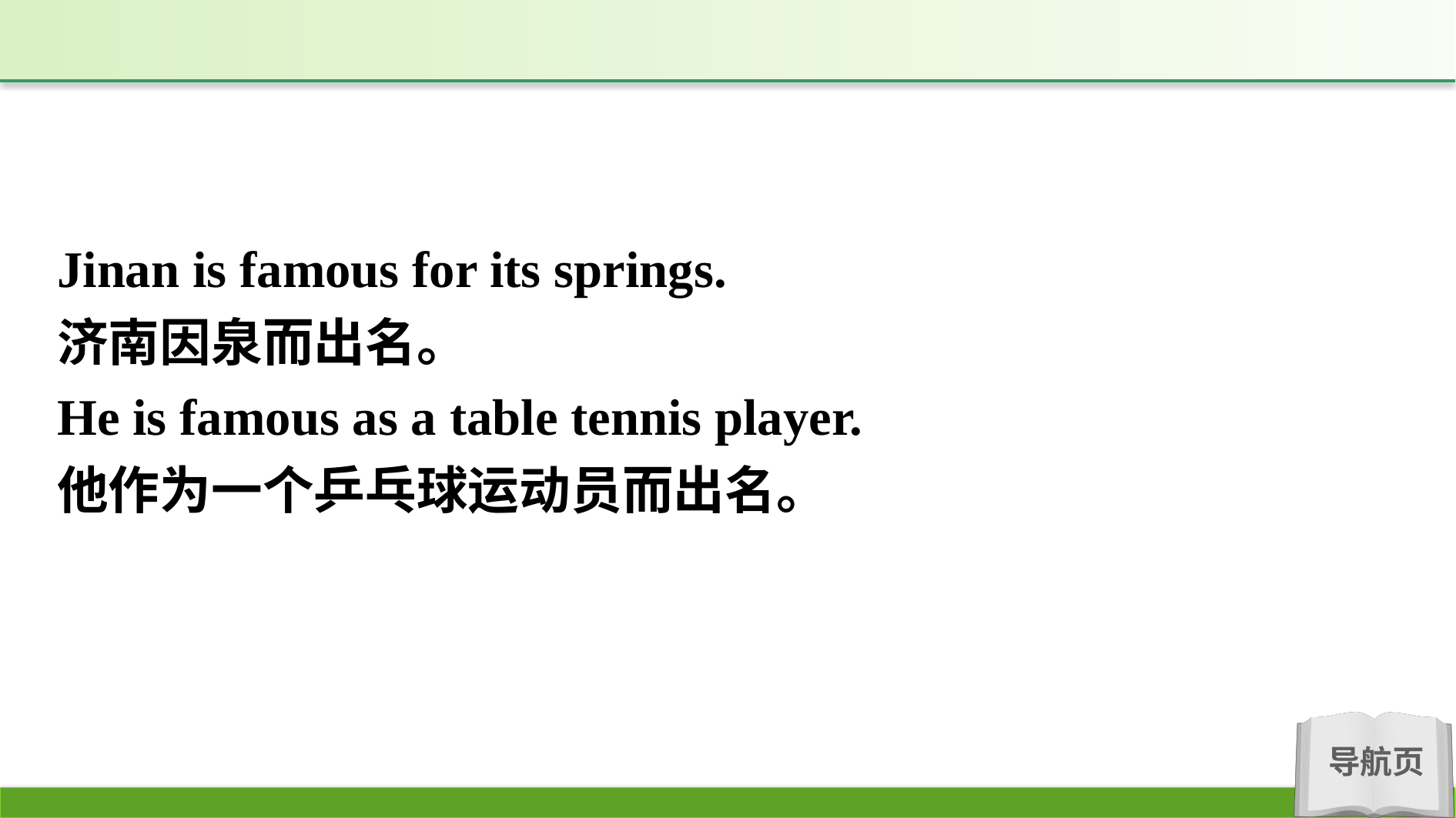

Jinan is famous for its springs.
济南因泉而出名。
He is famous as a table tennis player.
他作为一个乒乓球运动员而出名。